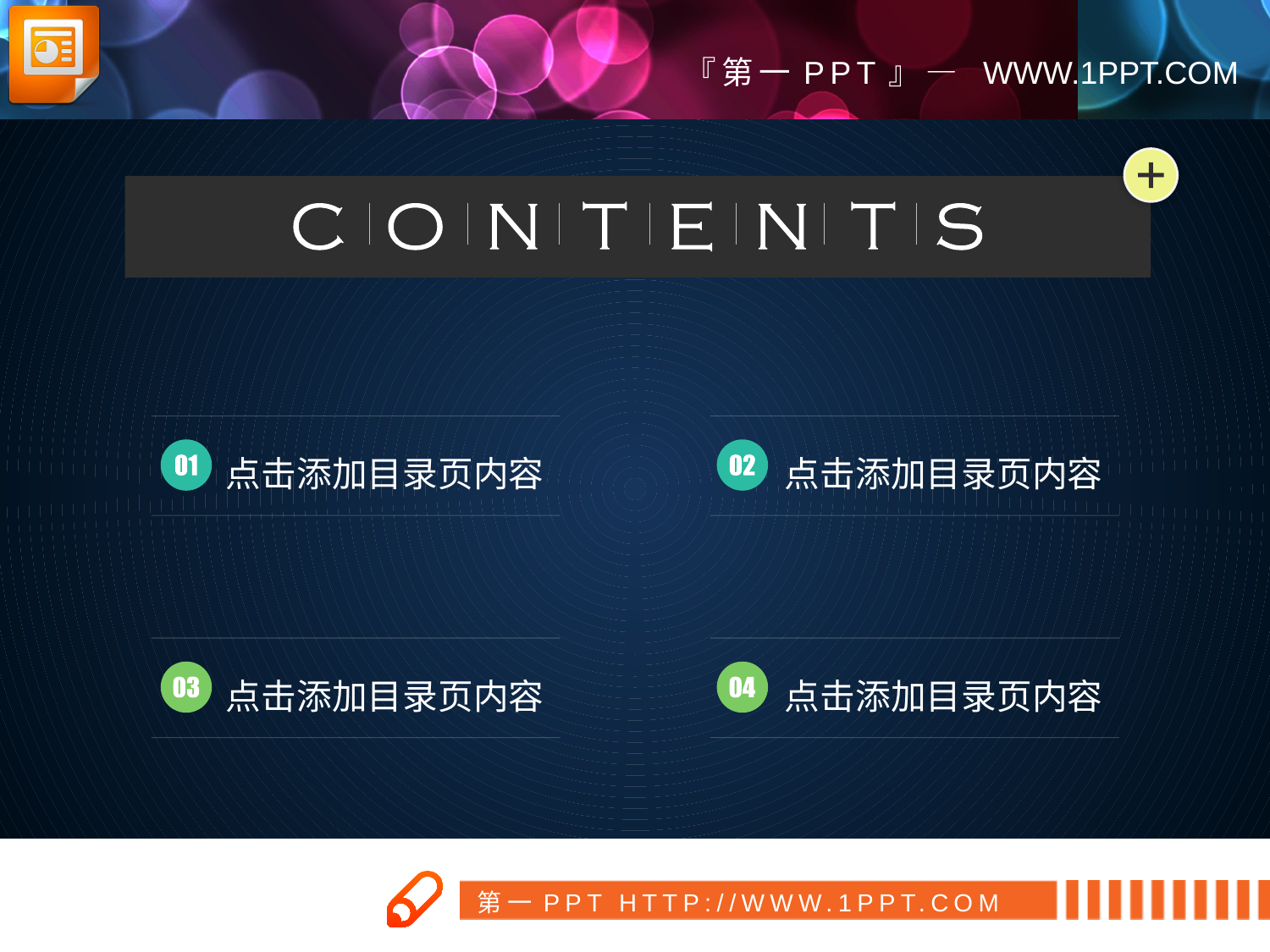

点击添加目录页内容
点击添加目录页内容

点击添加目录页内容
点击添加目录页内容